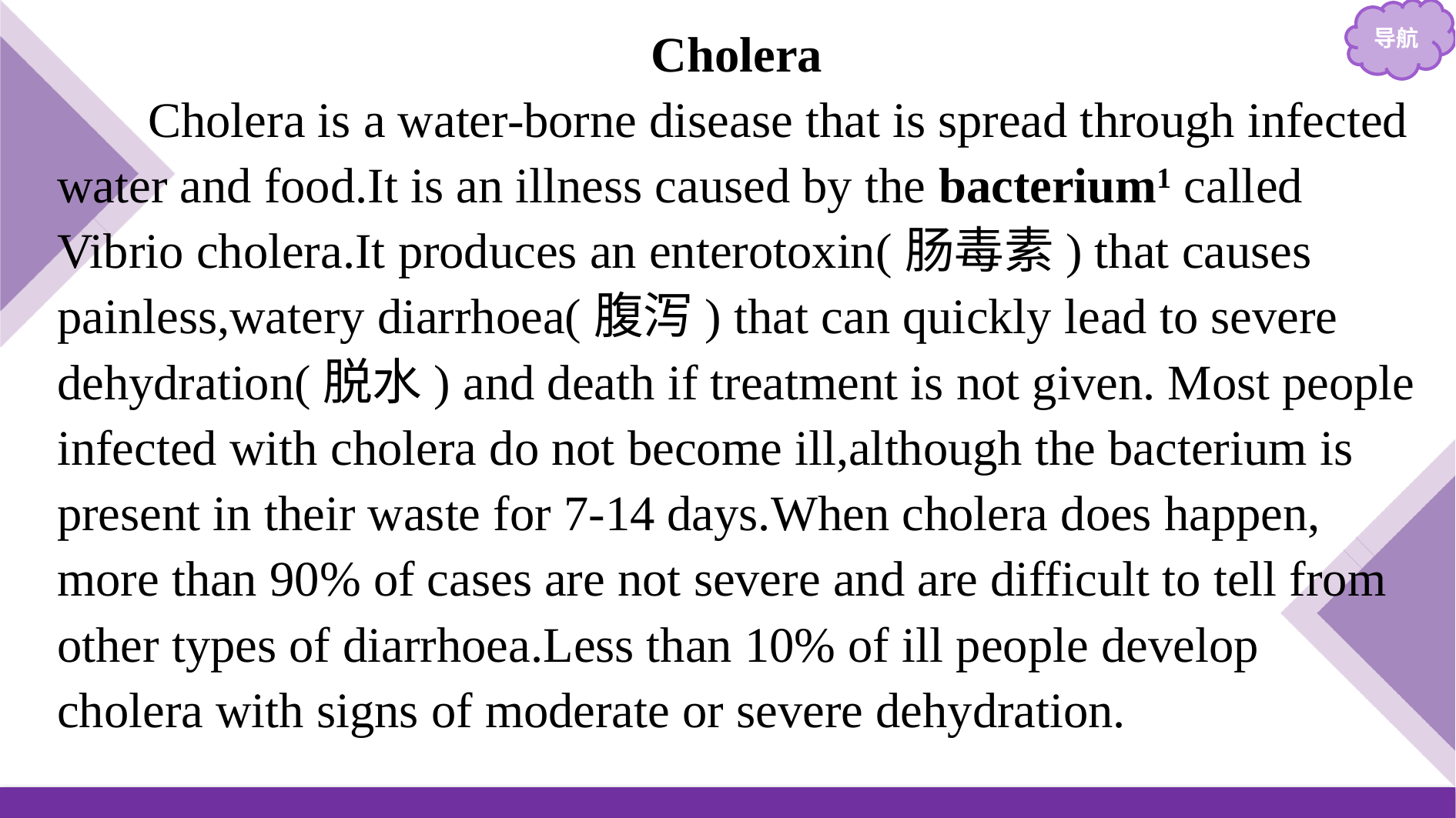

Cholera
Cholera is a water-borne disease that is spread through infected water and food.It is an illness caused by the bacterium1 called Vibrio cholera.It produces an enterotoxin(肠毒素) that causes painless,watery diarrhoea(腹泻) that can quickly lead to severe dehydration(脱水) and death if treatment is not given. Most people infected with cholera do not become ill,although the bacterium is present in their waste for 7-14 days.When cholera does happen, more than 90% of cases are not severe and are difficult to tell from other types of diarrhoea.Less than 10% of ill people develop cholera with signs of moderate or severe dehydration.